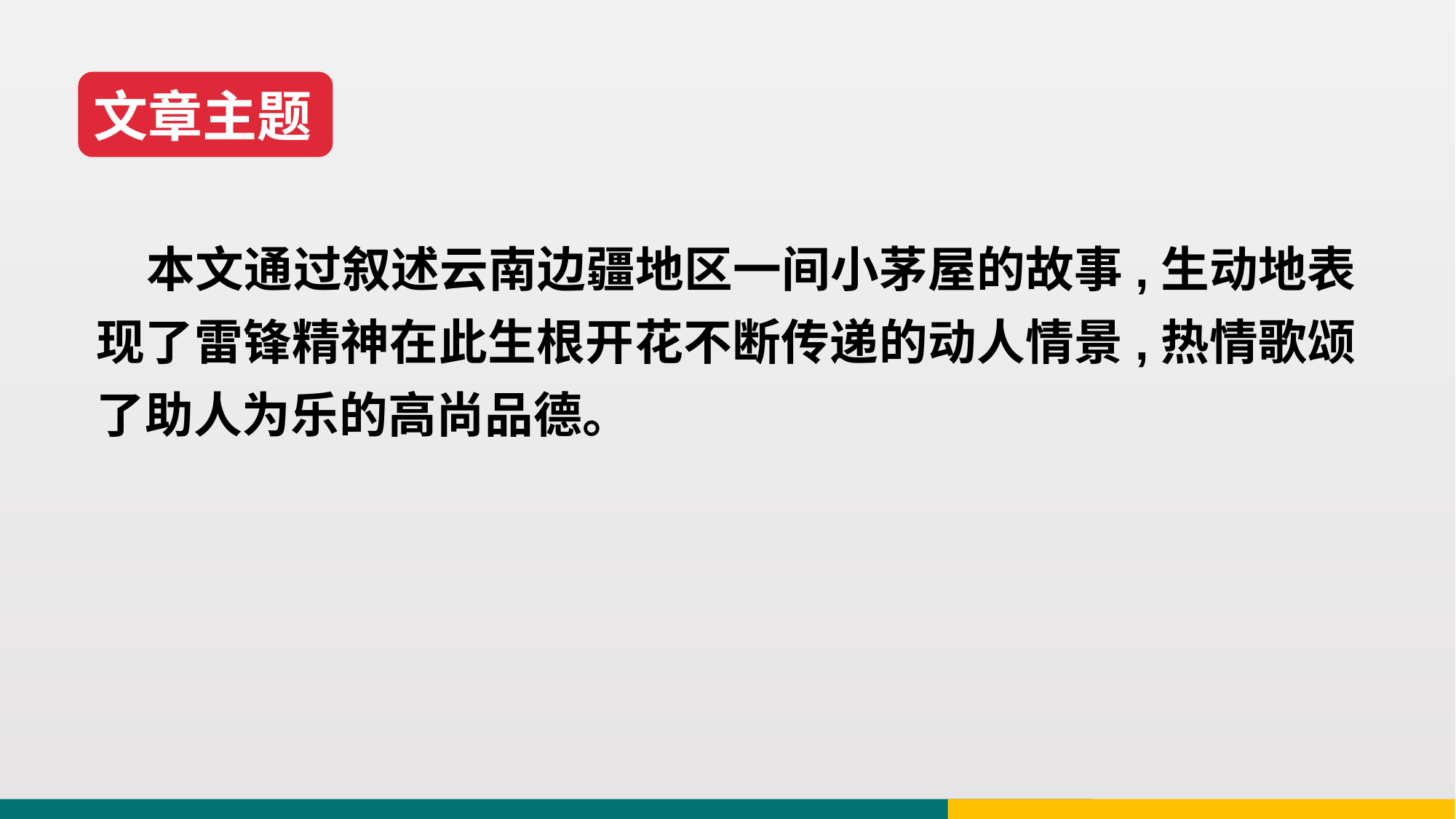

文章主题
    本文通过叙述云南边疆地区一间小茅屋的故事,生动地表现了雷锋精神在此生根开花不断传递的动人情景,热情歌颂了助人为乐的高尚品德。